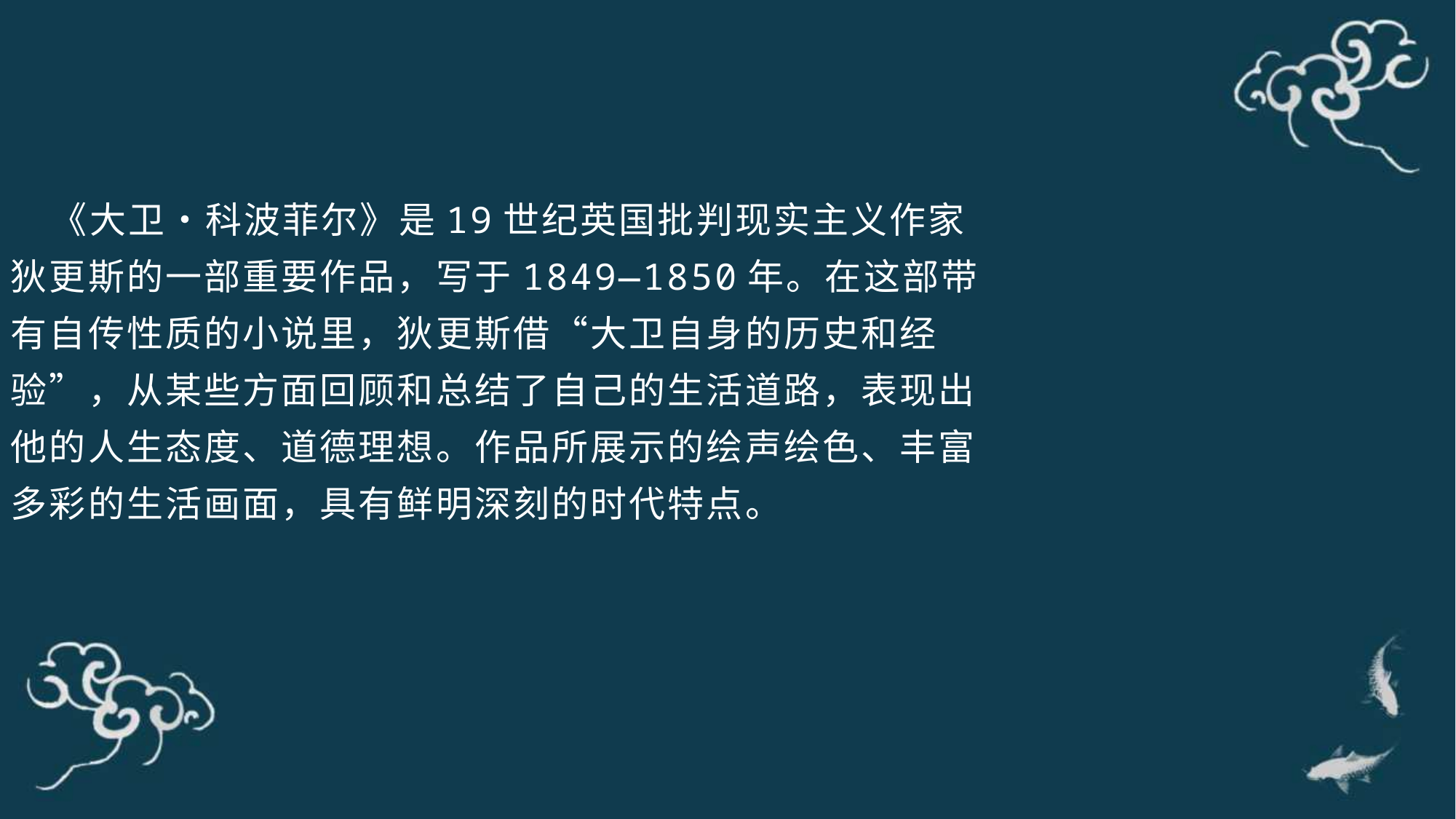

《大卫•科波菲尔》是19世纪英国批判现实主义作家狄更斯的一部重要作品，写于1849―1850年。在这部带有自传性质的小说里，狄更斯借“大卫自身的历史和经验”，从某些方面回顾和总结了自己的生活道路，表现出他的人生态度、道德理想。作品所展示的绘声绘色、丰富多彩的生活画面，具有鲜明深刻的时代特点。